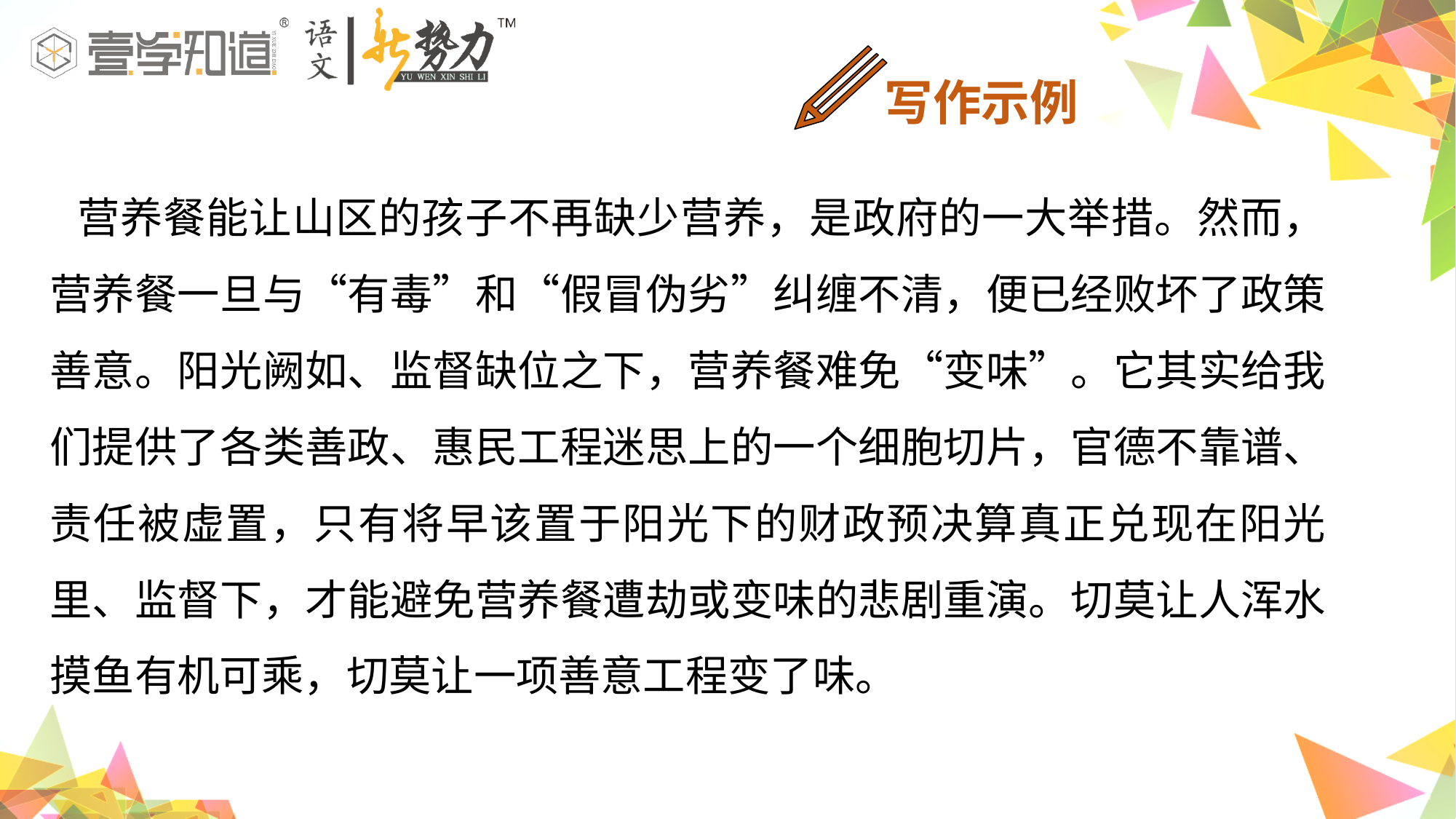

写作示例
  营养餐能让山区的孩子不再缺少营养，是政府的一大举措。然而，营养餐一旦与“有毒”和“假冒伪劣”纠缠不清，便已经败坏了政策善意。阳光阙如、监督缺位之下，营养餐难免“变味”。它其实给我们提供了各类善政、惠民工程迷思上的一个细胞切片，官德不靠谱、责任被虚置，只有将早该置于阳光下的财政预决算真正兑现在阳光里、监督下，才能避免营养餐遭劫或变味的悲剧重演。切莫让人浑水摸鱼有机可乘，切莫让一项善意工程变了味。